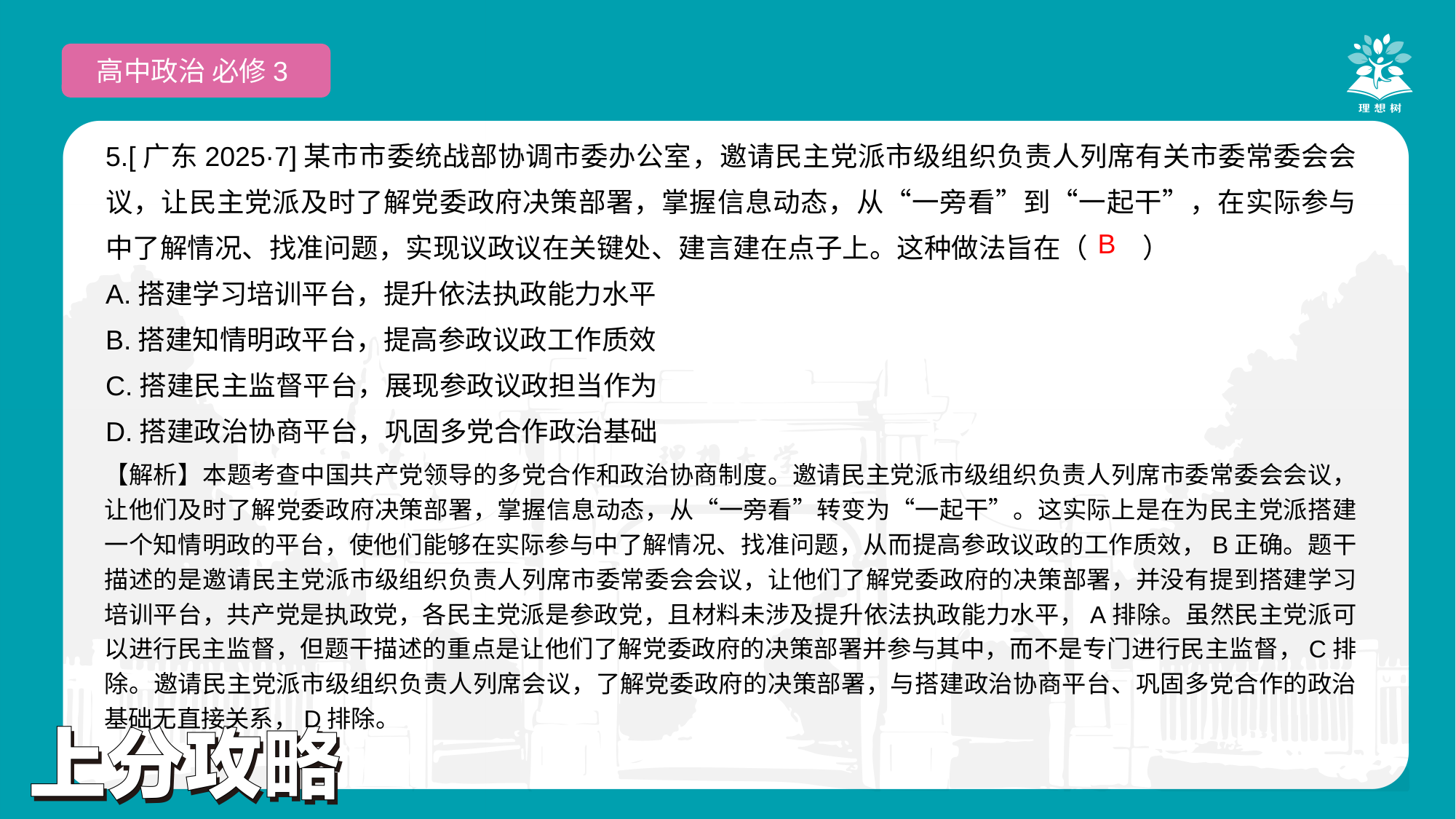

高中政治 必修3
5.[广东2025·7]某市市委统战部协调市委办公室，邀请民主党派市级组织负责人列席有关市委常委会会议，让民主党派及时了解党委政府决策部署，掌握信息动态，从“一旁看”到“一起干”，在实际参与中了解情况、找准问题，实现议政议在关键处、建言建在点子上。这种做法旨在（　　）
A.搭建学习培训平台，提升依法执政能力水平
B.搭建知情明政平台，提高参政议政工作质效
C.搭建民主监督平台，展现参政议政担当作为
D.搭建政治协商平台，巩固多党合作政治基础
 B
【解析】本题考查中国共产党领导的多党合作和政治协商制度。邀请民主党派市级组织负责人列席市委常委会会议，让他们及时了解党委政府决策部署，掌握信息动态，从“一旁看”转变为“一起干”。这实际上是在为民主党派搭建一个知情明政的平台，使他们能够在实际参与中了解情况、找准问题，从而提高参政议政的工作质效，B正确。题干描述的是邀请民主党派市级组织负责人列席市委常委会会议，让他们了解党委政府的决策部署，并没有提到搭建学习培训平台，共产党是执政党，各民主党派是参政党，且材料未涉及提升依法执政能力水平，A排除。虽然民主党派可以进行民主监督，但题干描述的重点是让他们了解党委政府的决策部署并参与其中，而不是专门进行民主监督，C排除。邀请民主党派市级组织负责人列席会议，了解党委政府的决策部署，与搭建政治协商平台、巩固多党合作的政治基础无直接关系，D排除。